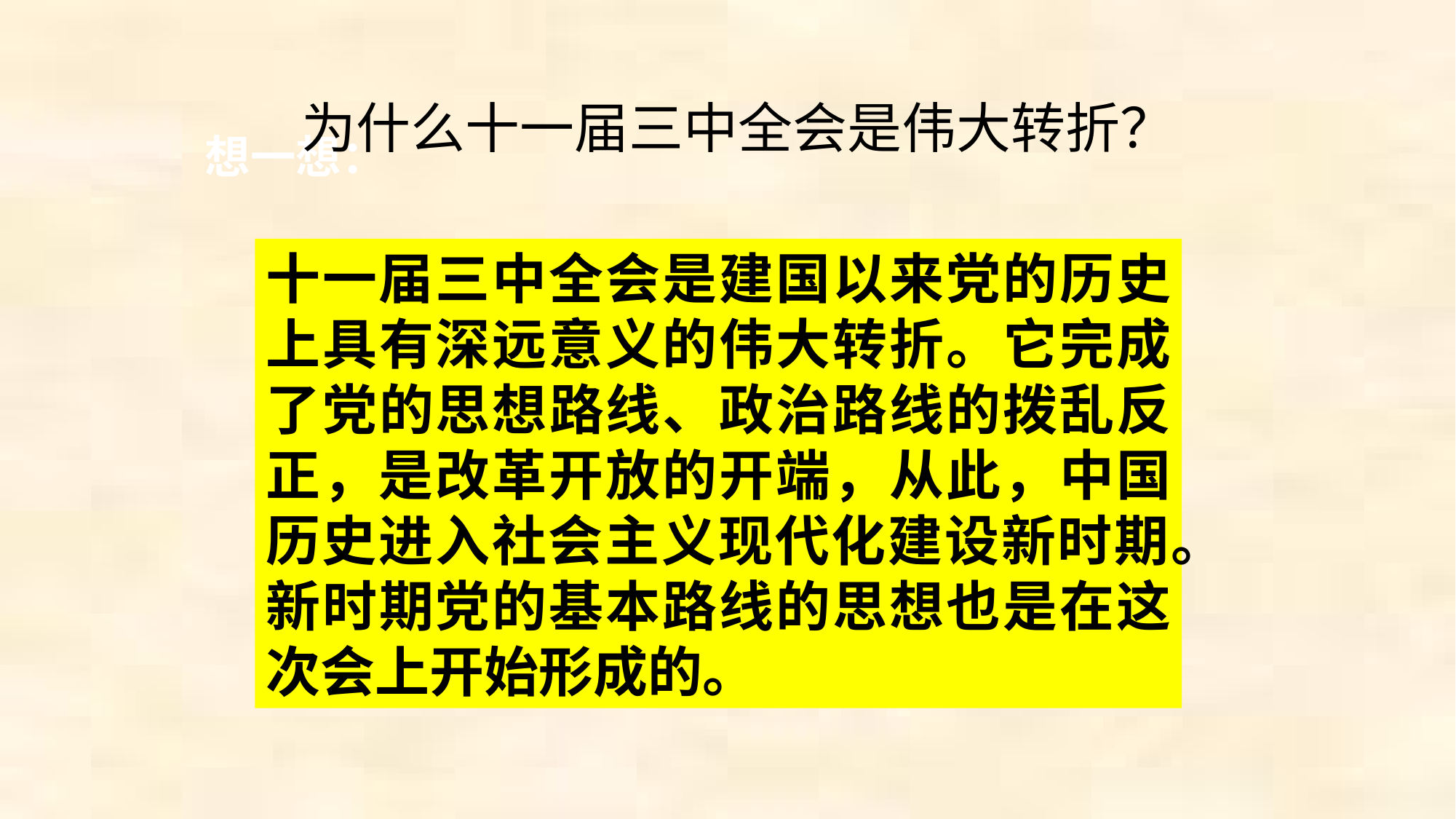

为什么十一届三中全会是伟大转折？
想一想：
十一届三中全会是建国以来党的历史上具有深远意义的伟大转折。它完成了党的思想路线、政治路线的拨乱反正，是改革开放的开端，从此，中国历史进入社会主义现代化建设新时期。新时期党的基本路线的思想也是在这次会上开始形成的。